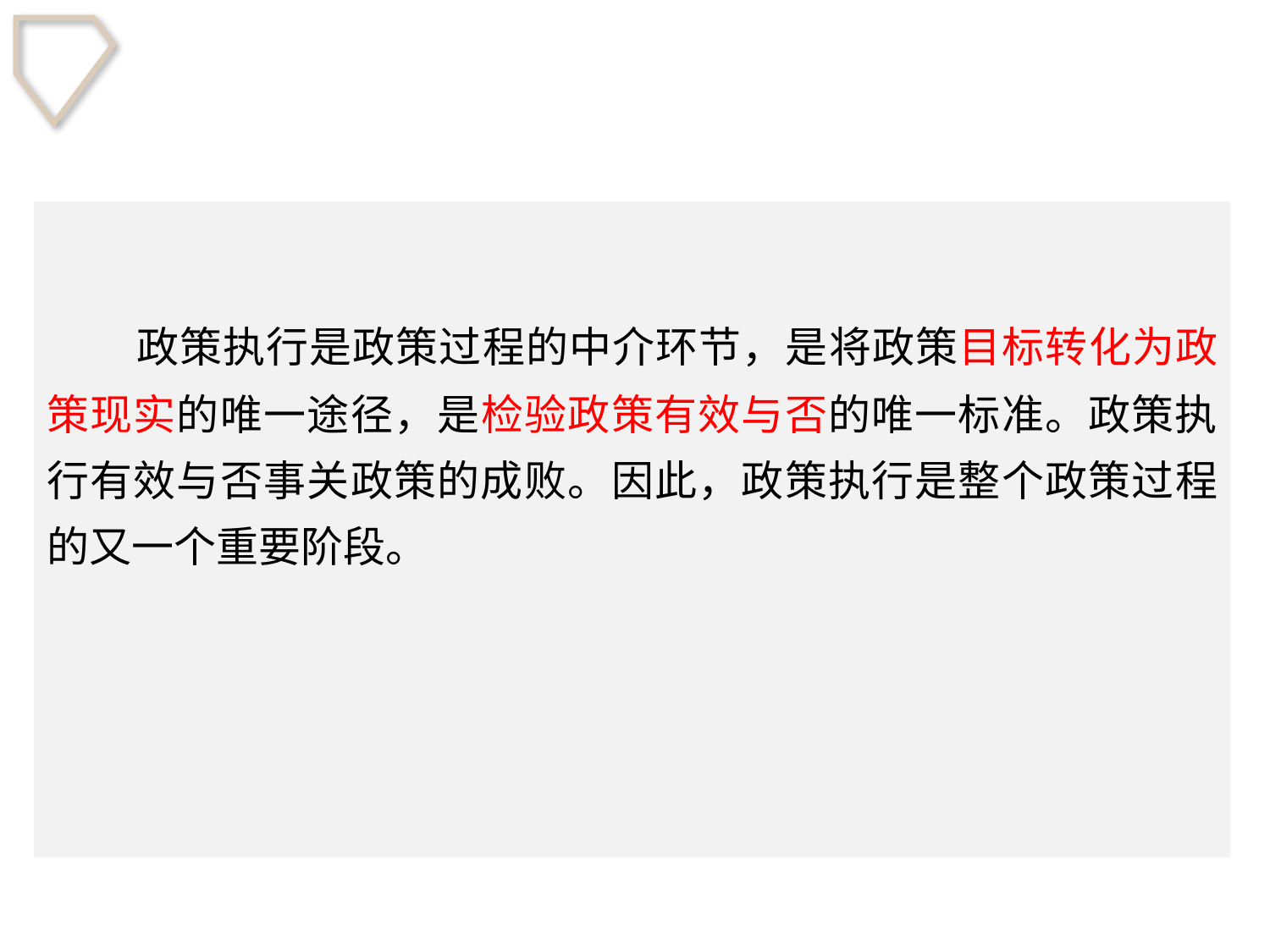

政策执行是政策过程的中介环节，是将政策目标转化为政策现实的唯一途径，是检验政策有效与否的唯一标准。政策执行有效与否事关政策的成败。因此，政策执行是整个政策过程的又一个重要阶段。